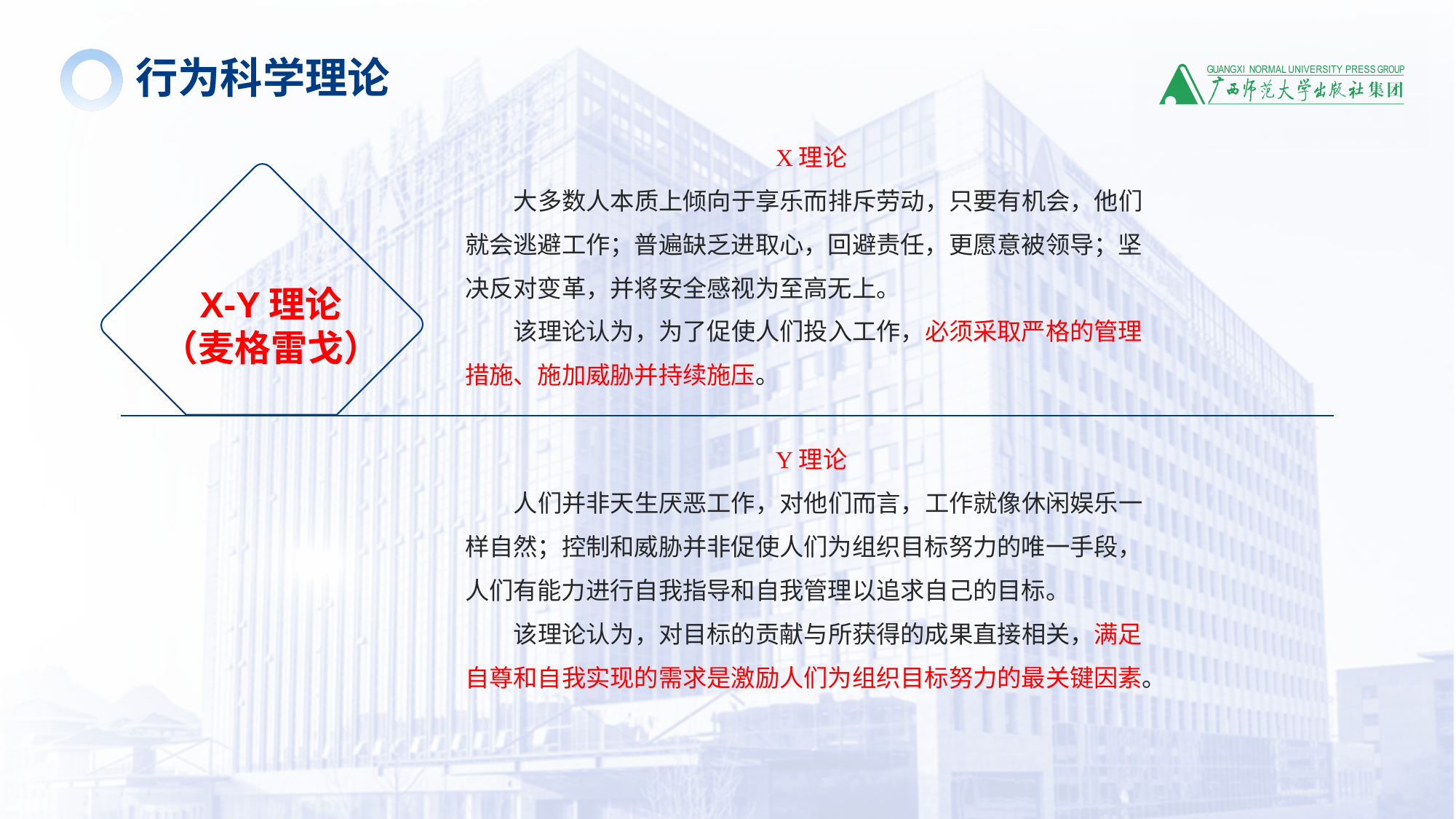

行为科学理论

 X理论
大多数人本质上倾向于享乐而排斥劳动，只要有机会，他们就会逃避工作；普遍缺乏进取心，回避责任，更愿意被领导；坚决反对变革，并将安全感视为至高无上。
该理论认为，为了促使人们投入工作，必须采取严格的管理措施、施加威胁并持续施压。

X-Y理论
（麦格雷戈）
 Y理论
人们并非天生厌恶工作，对他们而言，工作就像休闲娱乐一样自然；控制和威胁并非促使人们为组织目标努力的唯一手段，人们有能力进行自我指导和自我管理以追求自己的目标。
该理论认为，对目标的贡献与所获得的成果直接相关，满足自尊和自我实现的需求是激励人们为组织目标努力的最关键因素。